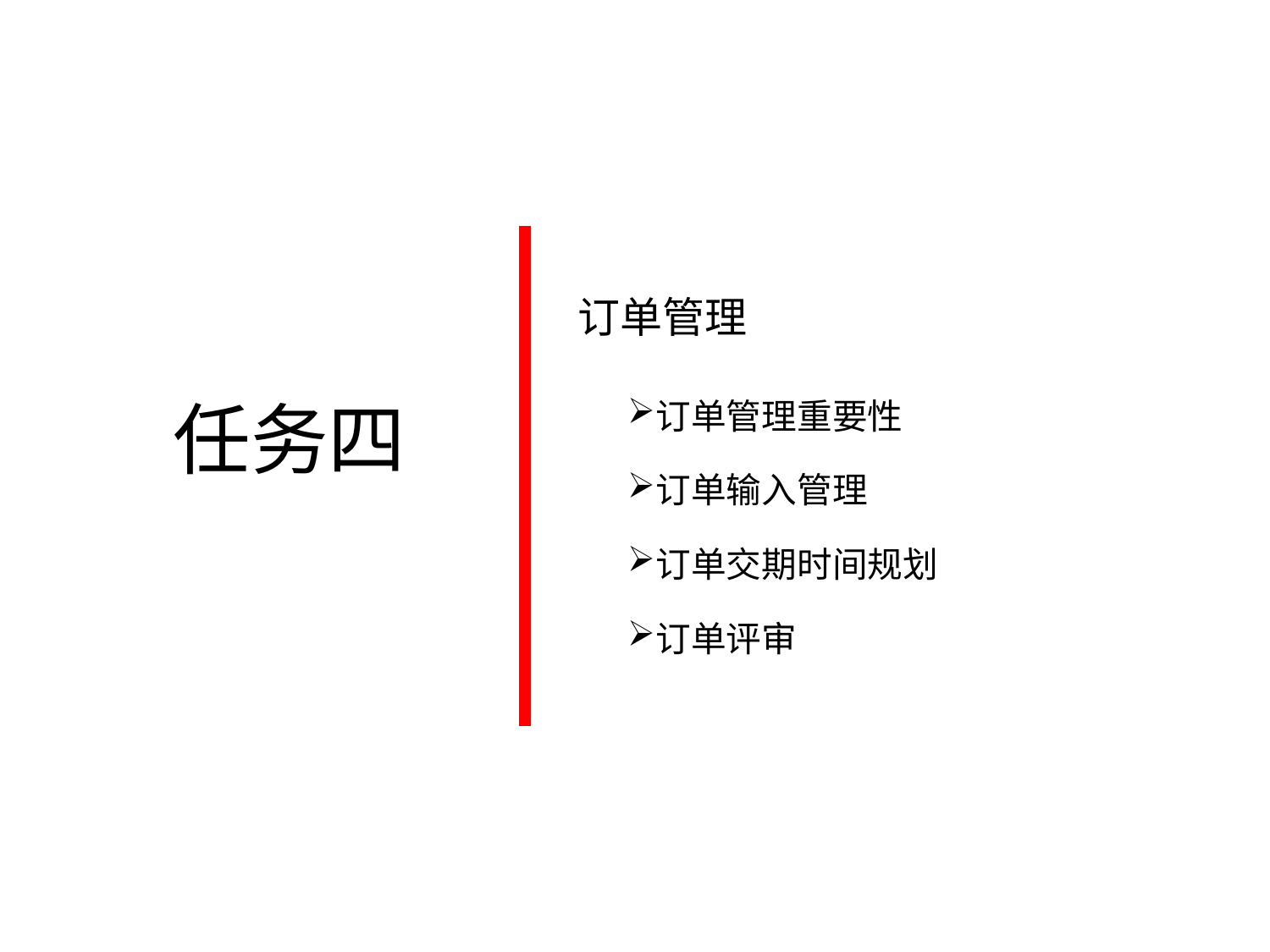

订单管理
订单管理重要性
订单输入管理
订单交期时间规划
订单评审
任务四